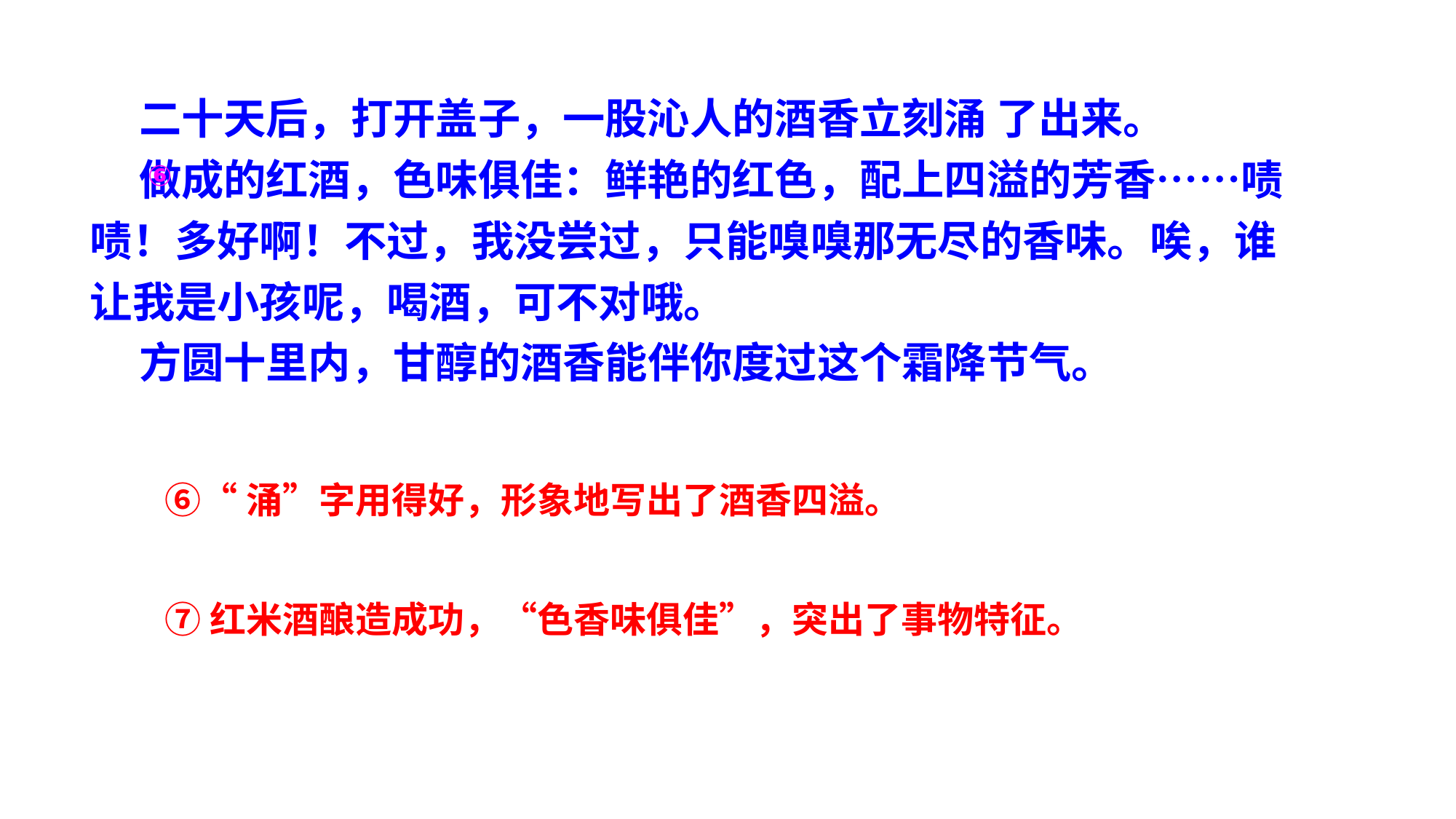

二十天后，打开盖子，一股沁人的酒香立刻涌 了出来。
    做成的红酒，色味俱佳：鲜艳的红色，配上四溢的芳香……啧啧！多好啊！不过，我没尝过，只能嗅嗅那无尽的香味。唉，谁让我是小孩呢，喝酒，可不对哦。
    方圆十里内，甘醇的酒香能伴你度过这个霜降节气。
⑥
⑥“涌”字用得好，形象地写出了酒香四溢。
⑦红米酒酿造成功，“色香味俱佳”，突出了事物特征。